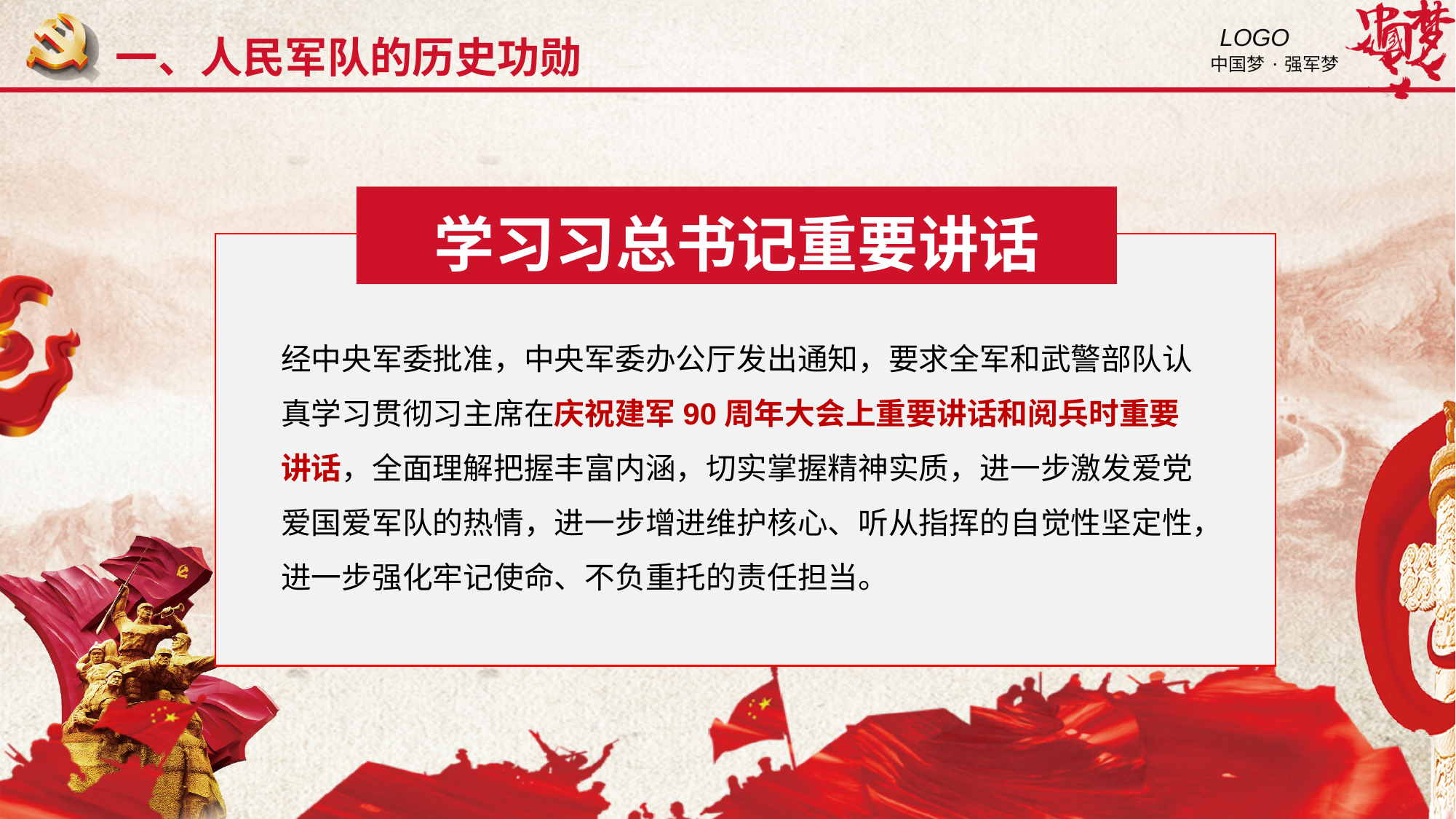

学习习总书记重要讲话

经中央军委批准，中央军委办公厅发出通知，要求全军和武警部队认真学习贯彻习主席在庆祝建军90周年大会上重要讲话和阅兵时重要讲话，全面理解把握丰富内涵，切实掌握精神实质，进一步激发爱党爱国爱军队的热情，进一步增进维护核心、听从指挥的自觉性坚定性，进一步强化牢记使命、不负重托的责任担当。